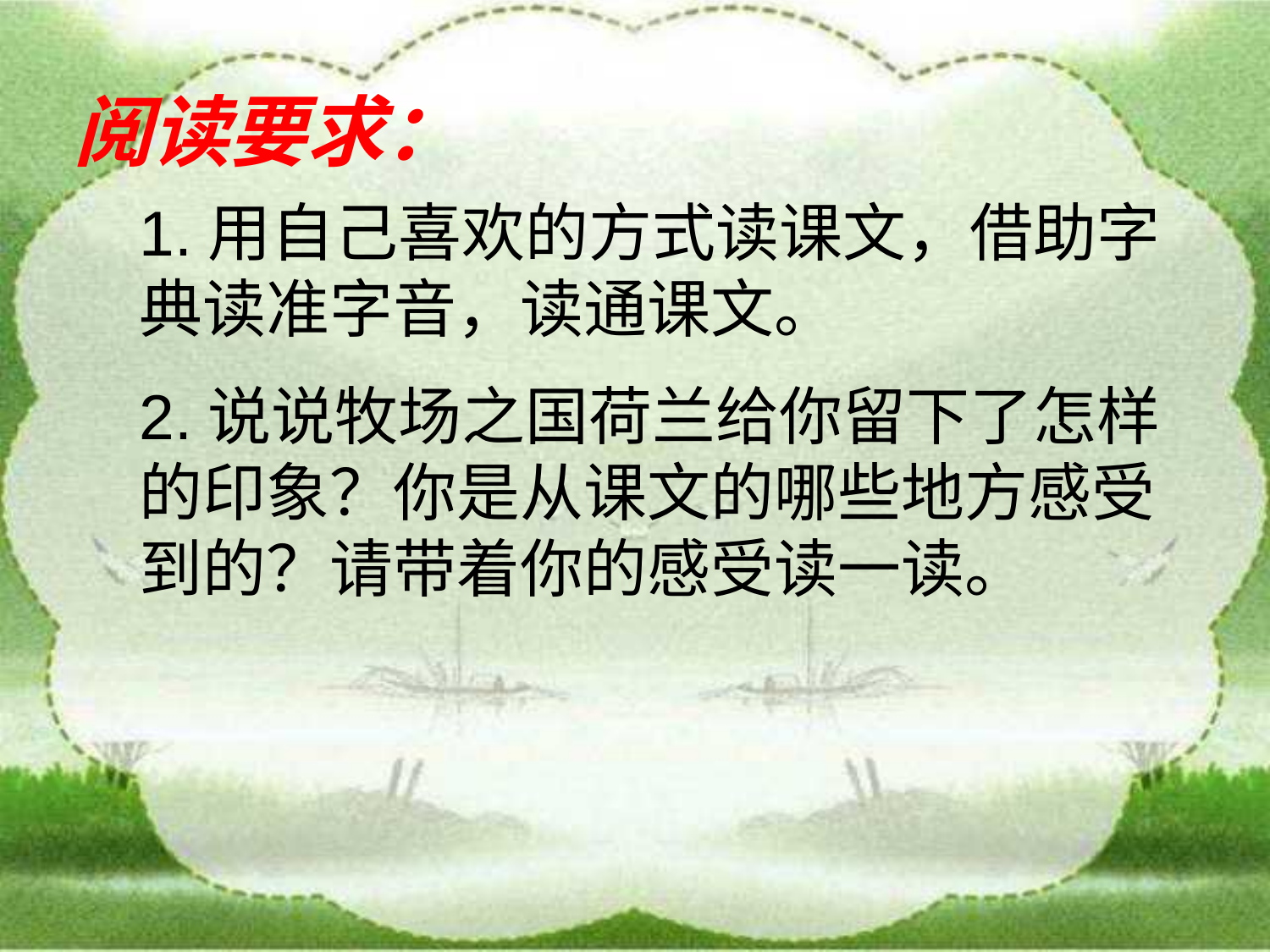

# 阅读要求：
1.用自己喜欢的方式读课文，借助字典读准字音，读通课文。
2.说说牧场之国荷兰给你留下了怎样的印象？你是从课文的哪些地方感受到的？请带着你的感受读一读。